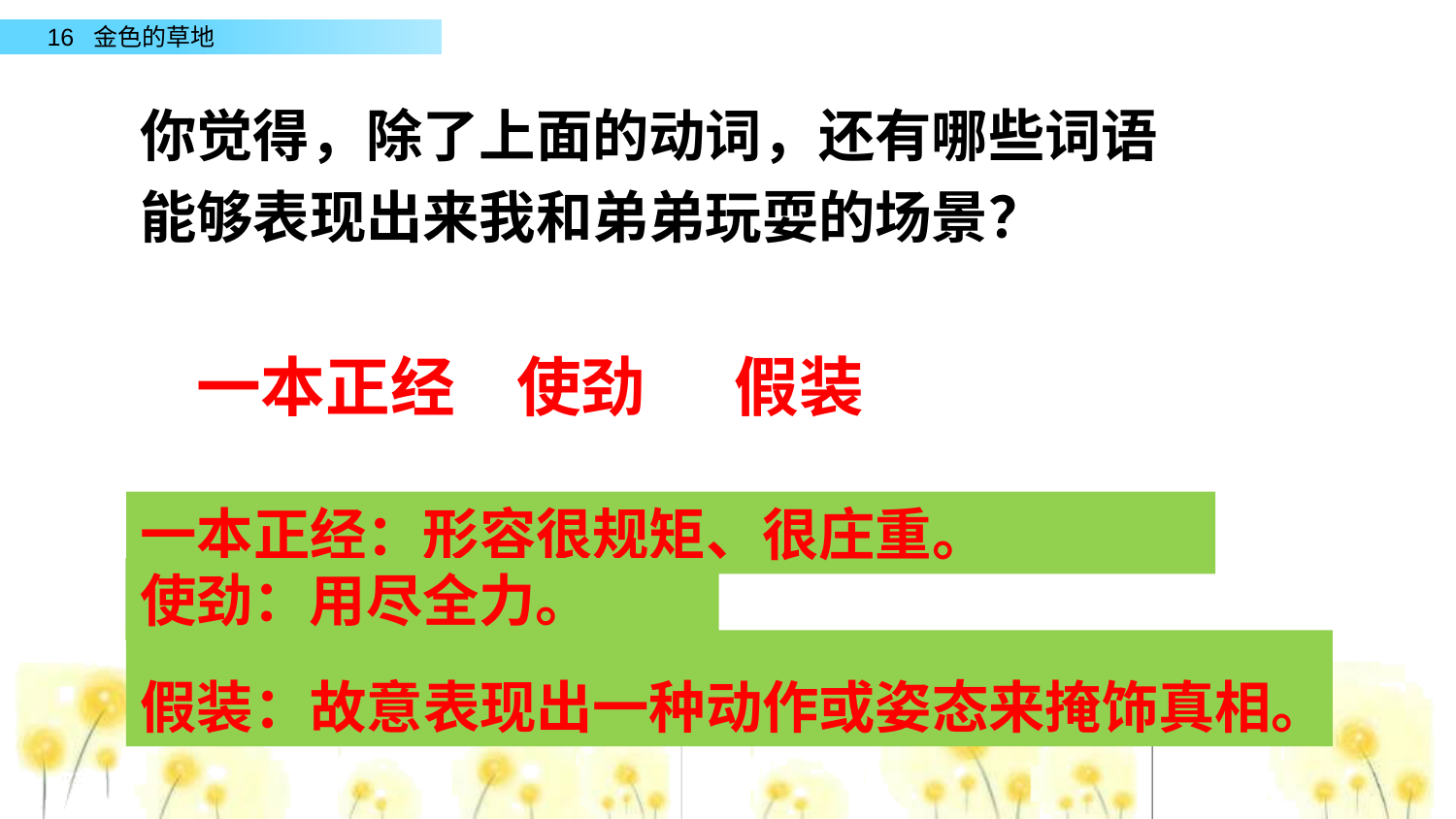

你觉得，除了上面的动词，还有哪些词语能够表现出来我和弟弟玩耍的场景？
一本正经
使劲
假装
一本正经：形容很规矩、很庄重。
使劲：用尽全力。
假装：故意表现出一种动作或姿态来掩饰真相。